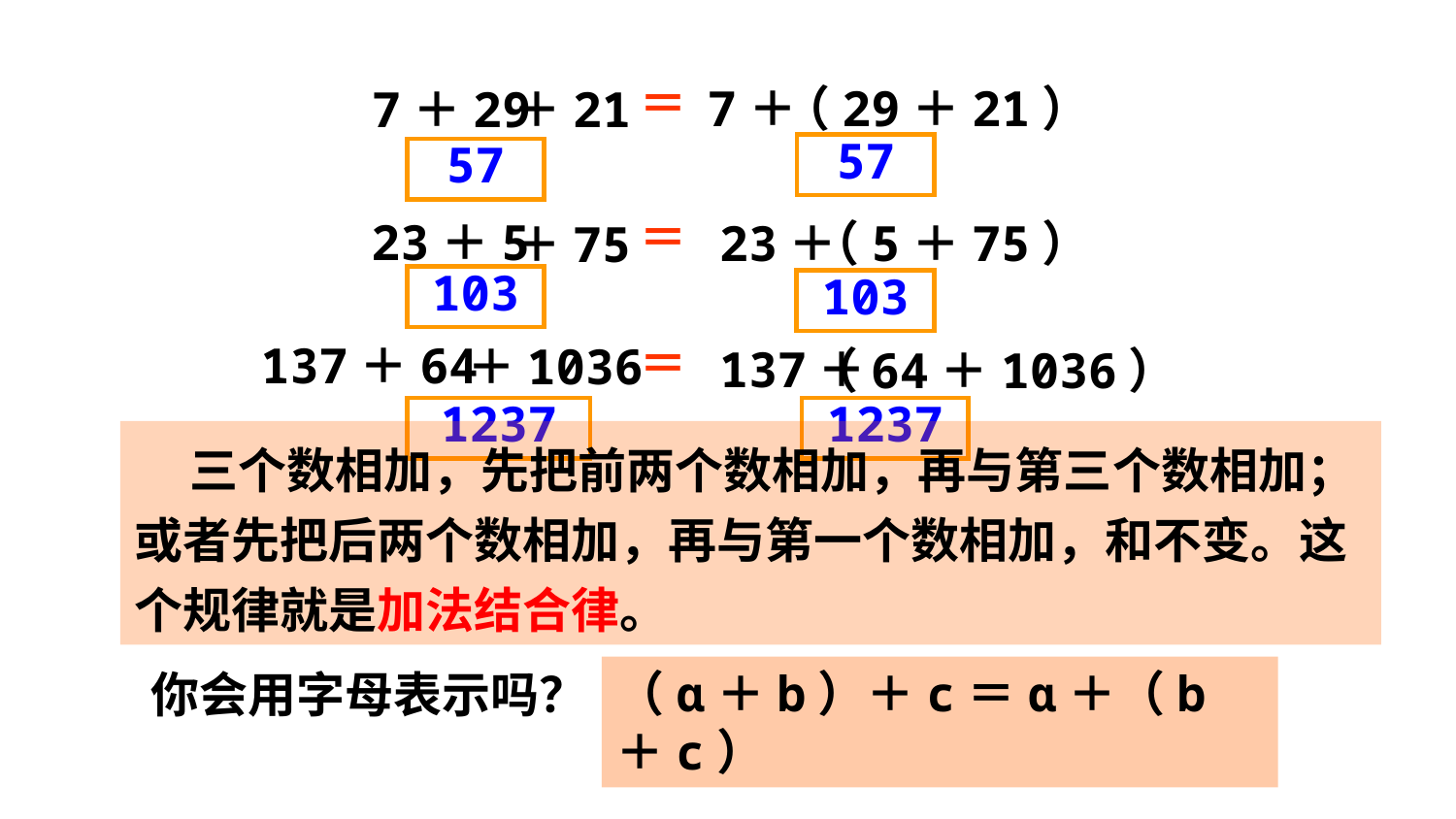

＝
7＋
（29＋21）
7＋29
＋21
57
57
＝
23＋5
23＋
（5＋75）
＋75
103
103
＝
137＋64
＋1036
137＋
（64＋1036）
1237
1237
    三个数相加，先把前两个数相加，再与第三个数相加；或者先把后两个数相加，再与第一个数相加，和不变。这个规律就是加法结合律。
（ɑ＋b）＋c＝ɑ＋（b＋c）
你会用字母表示吗？